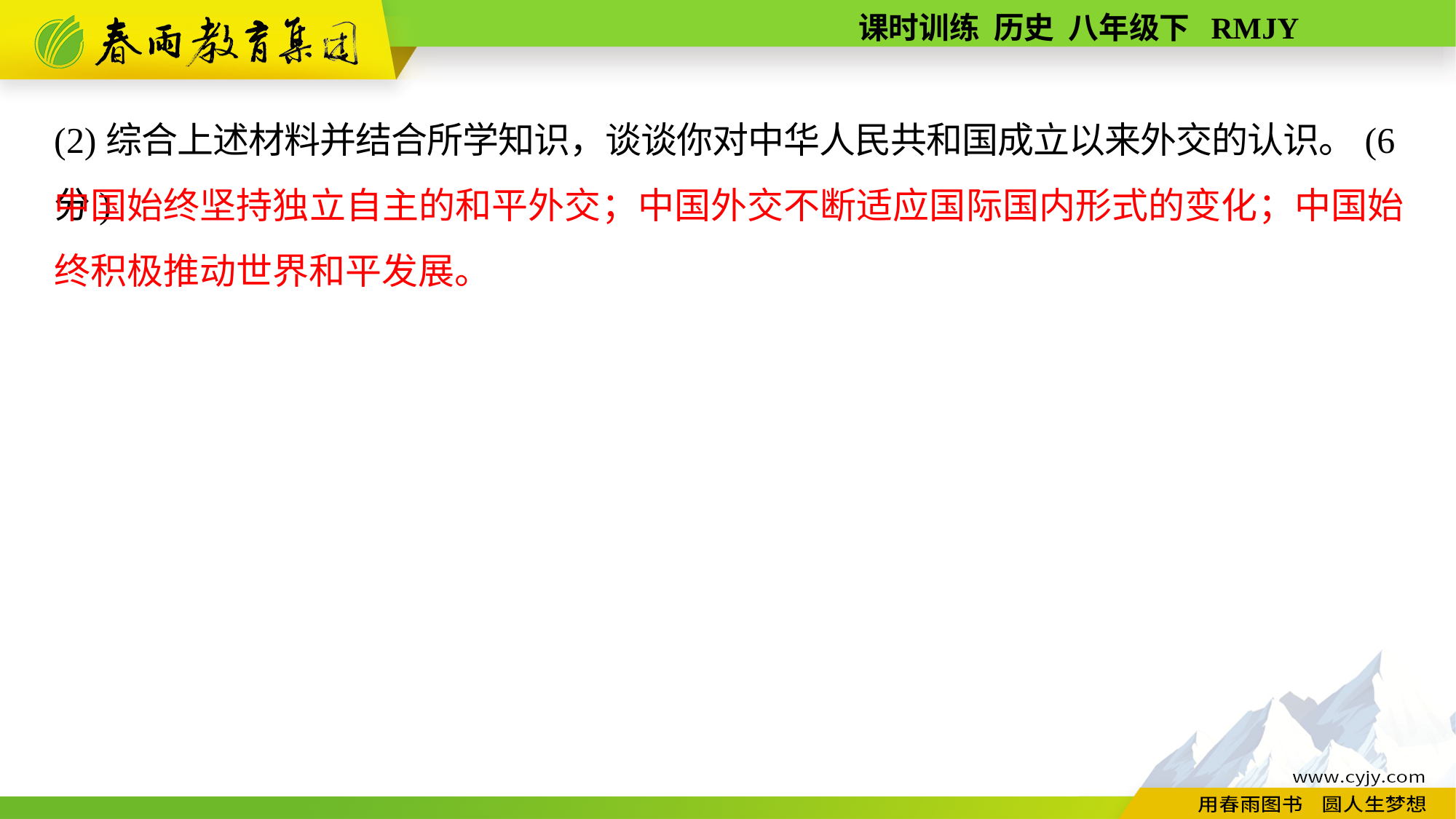

(2)综合上述材料并结合所学知识，谈谈你对中华人民共和国成立以来外交的认识。(6分)
中国始终坚持独立自主的和平外交；中国外交不断适应国际国内形式的变化；中国始终积极推动世界和平发展。